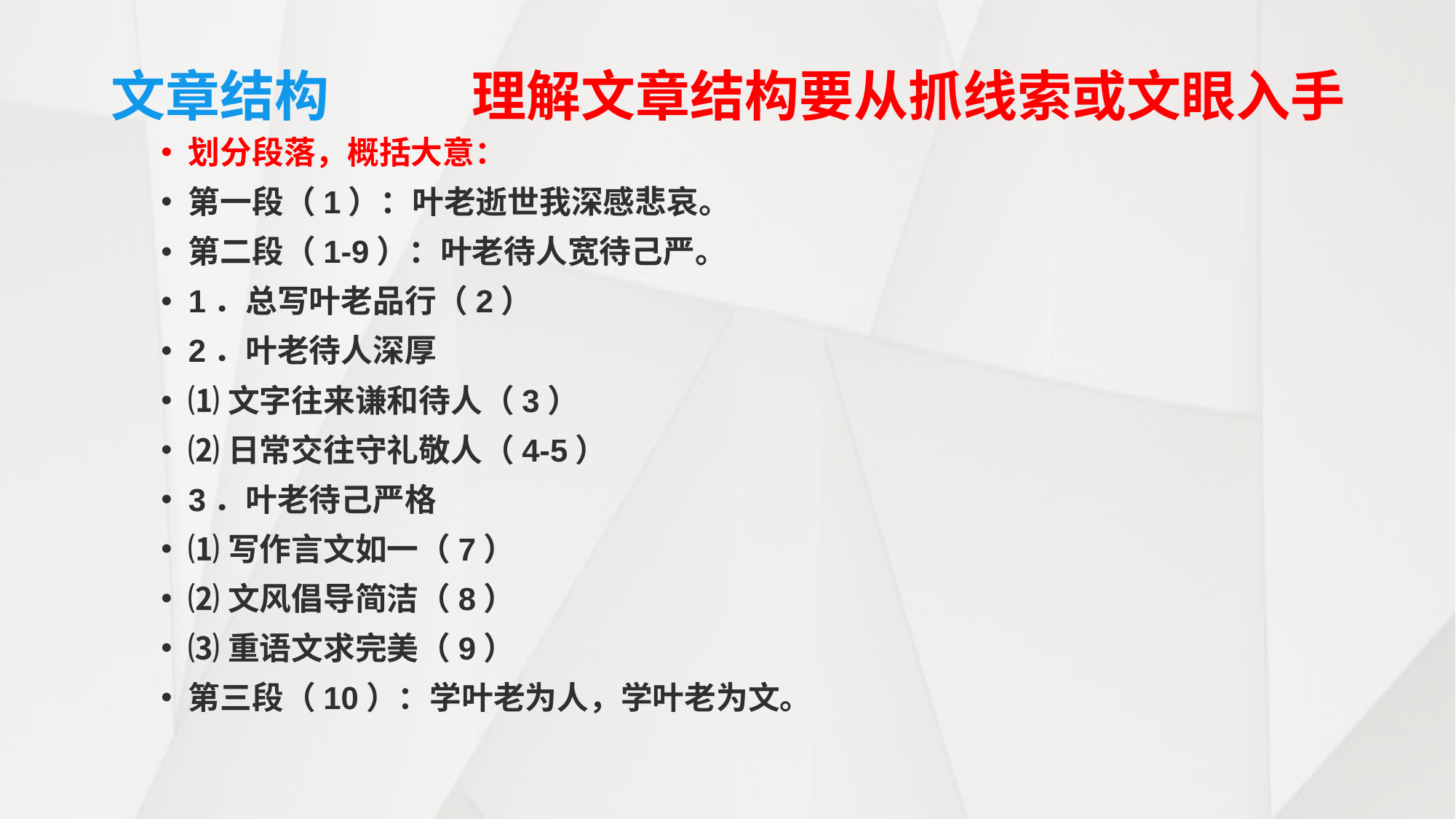

# 文章结构
理解文章结构要从抓线索或文眼入手
划分段落，概括大意：
第一段（1）：叶老逝世我深感悲哀。
第二段（1-9）：叶老待人宽待己严。
1．总写叶老品行（2）
2．叶老待人深厚
⑴文字往来谦和待人（3）
⑵日常交往守礼敬人（4-5）
3．叶老待己严格
⑴写作言文如一（7）
⑵文风倡导简洁（8）
⑶重语文求完美（9）
第三段（10）：学叶老为人，学叶老为文。